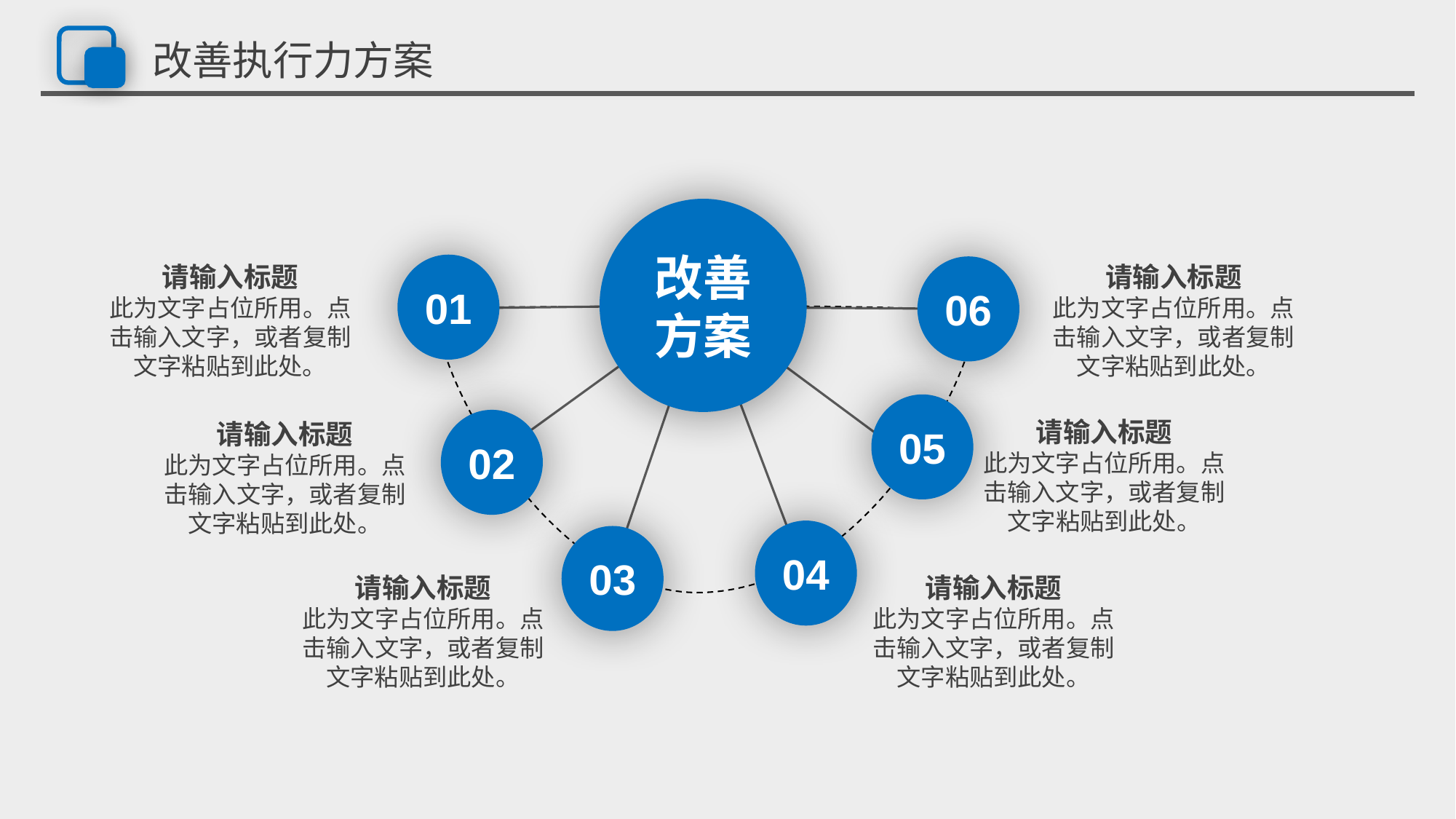

# 改善执行力方案
改善方案
请输入标题
此为文字占位所用。点击输入文字，或者复制文字粘贴到此处。
01
请输入标题
此为文字占位所用。点击输入文字，或者复制文字粘贴到此处。
06

05
02
请输入标题
此为文字占位所用。点击输入文字，或者复制文字粘贴到此处。
请输入标题
此为文字占位所用。点击输入文字，或者复制文字粘贴到此处。
04
03
请输入标题
此为文字占位所用。点击输入文字，或者复制文字粘贴到此处。
请输入标题
此为文字占位所用。点击输入文字，或者复制文字粘贴到此处。